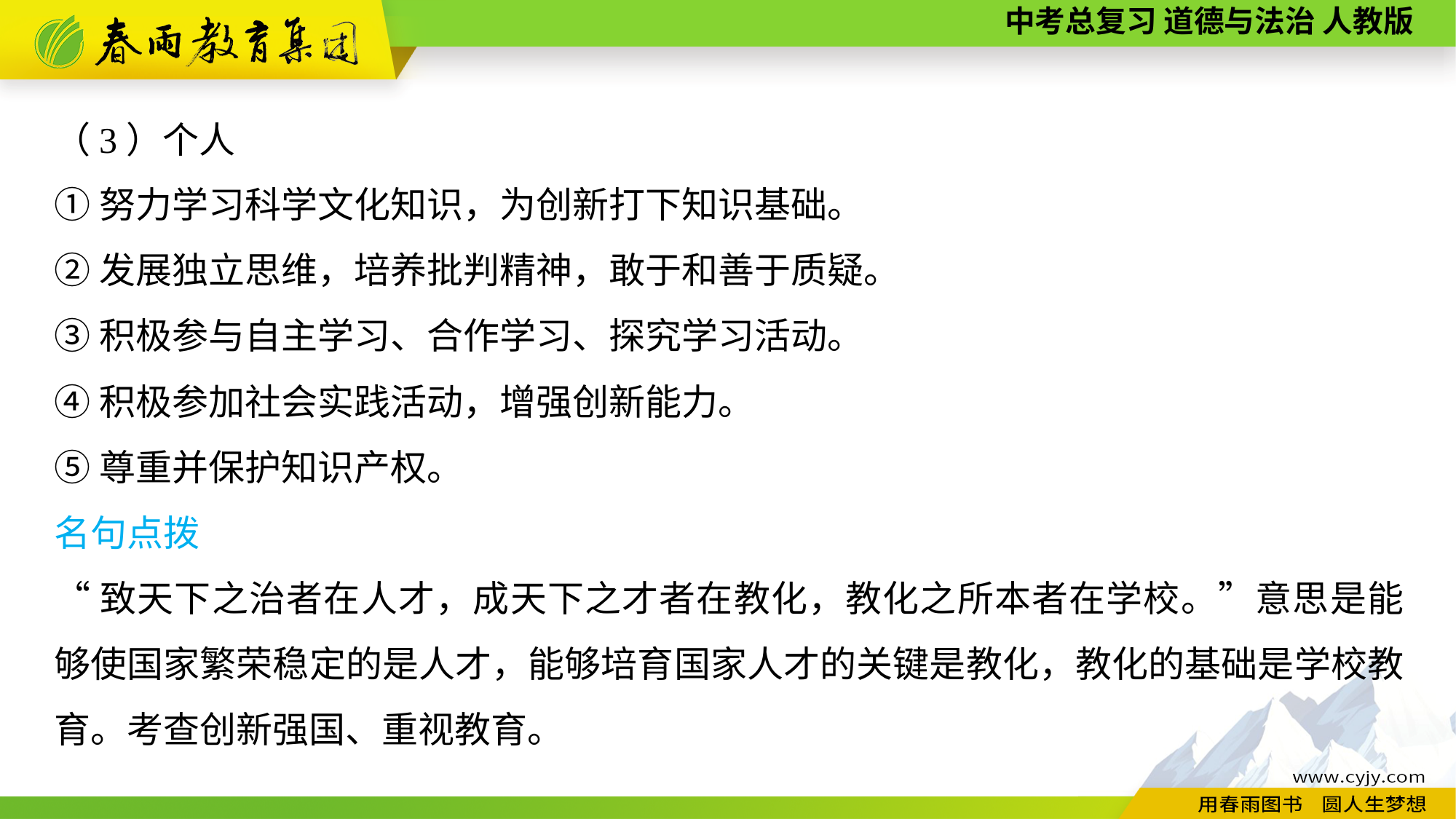

（3）个人
①努力学习科学文化知识，为创新打下知识基础。
②发展独立思维，培养批判精神，敢于和善于质疑。
③积极参与自主学习、合作学习、探究学习活动。
④积极参加社会实践活动，增强创新能力。
⑤尊重并保护知识产权。
名句点拨
“致天下之治者在人才，成天下之才者在教化，教化之所本者在学校。”意思是能够使国家繁荣稳定的是人才，能够培育国家人才的关键是教化，教化的基础是学校教育。考查创新强国、重视教育。